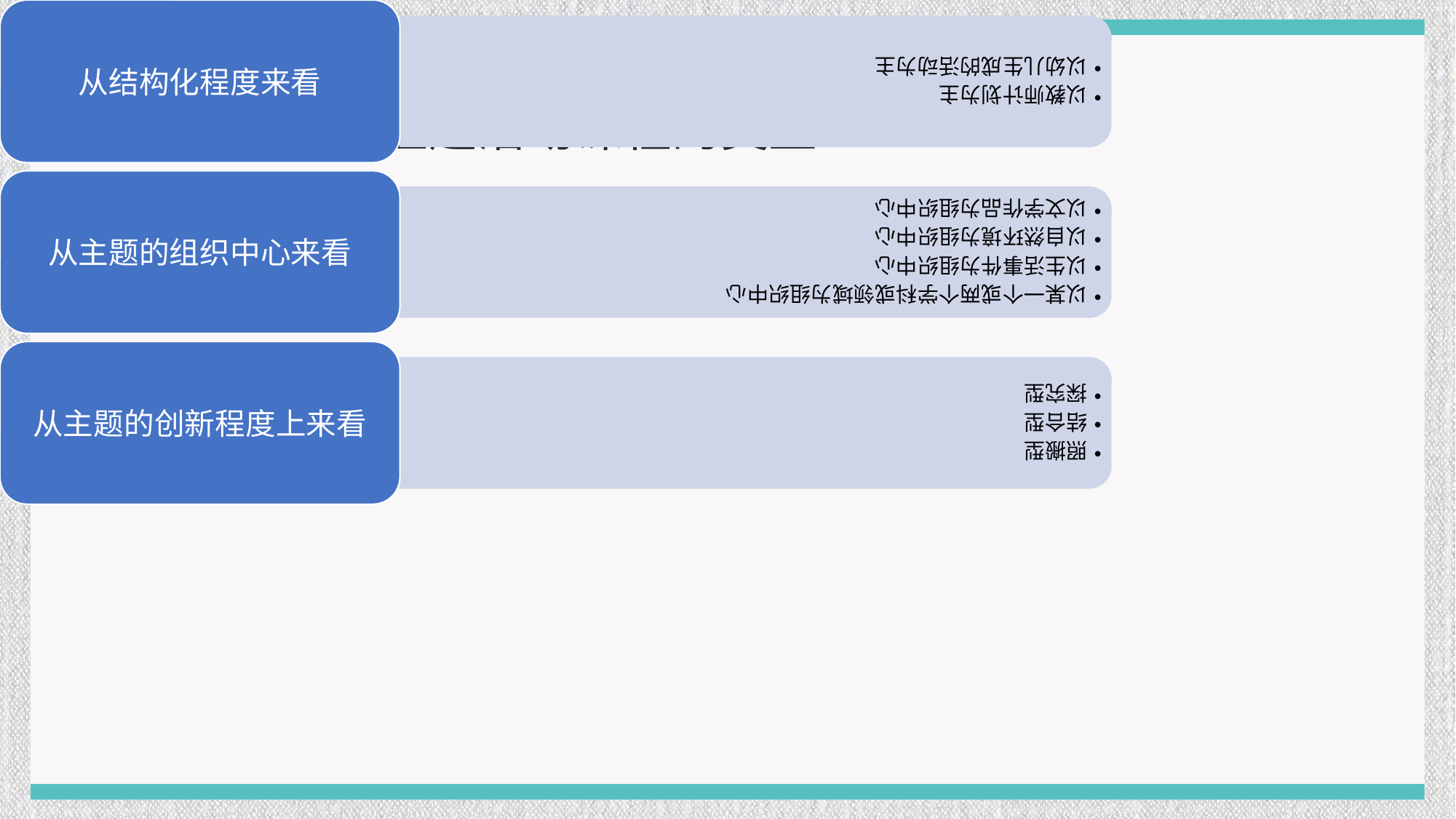

（二）幼儿园主题活动课程的类型

以教师计划为主
以幼儿生成的活动为主
从结构化程度来看
以某一个或两个学科或领域为组织中心
以生活事件为组织中心
以自然环境为组织中心
以文学作品为组织中心
从主题的组织中心来看
照搬型
结合型
探究型
从主题的创新程度上来看